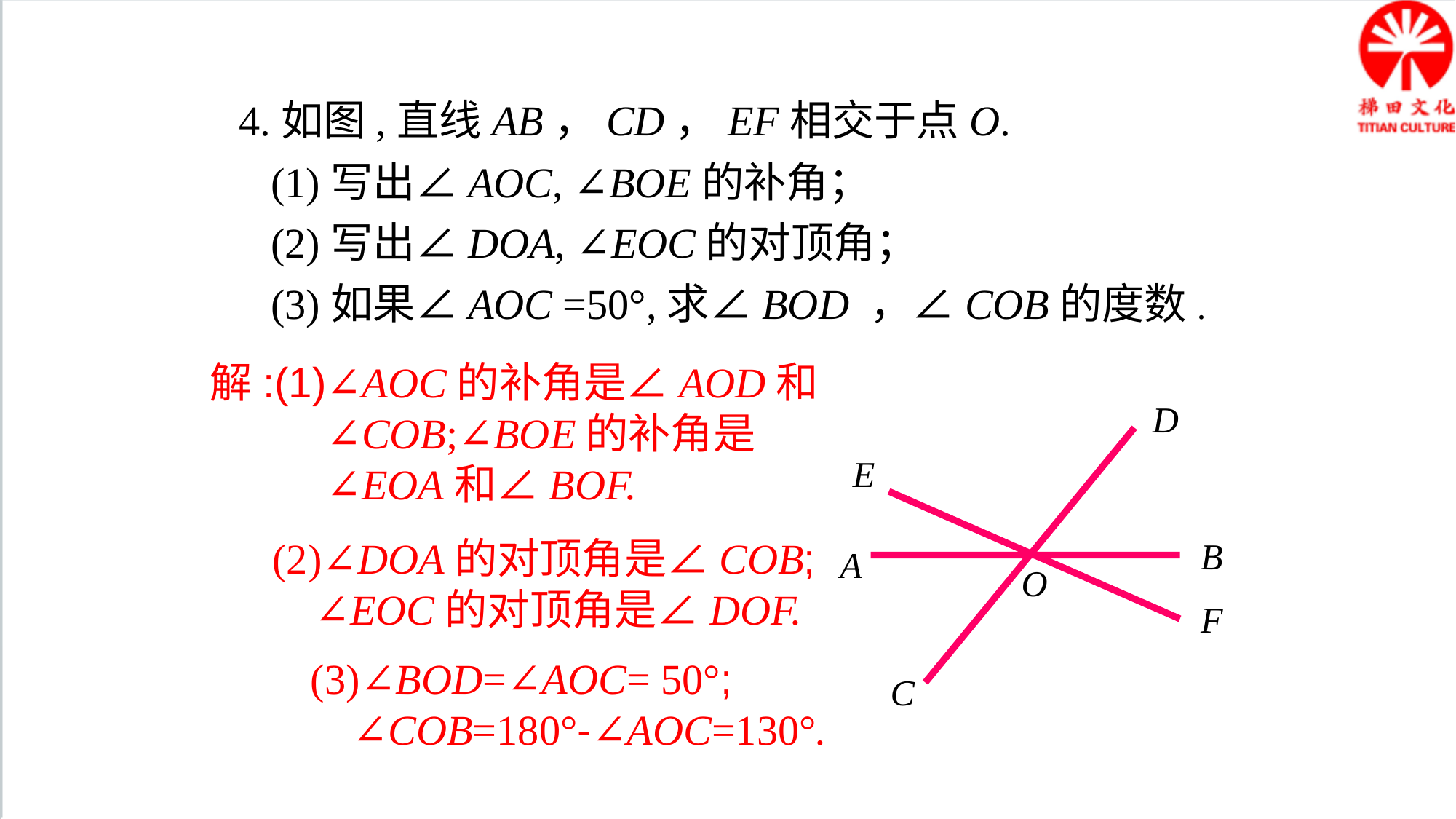

4.如图,直线AB，CD，EF相交于点O.
    (1)写出∠AOC, ∠BOE的补角；
    (2)写出∠DOA, ∠EOC的对顶角；
    (3)如果∠AOC =50°,求∠BOD ，∠COB的度数.

解:(1)∠AOC的补角是∠AOD和
           ∠COB;∠BOE的补角是
           ∠EOA和∠BOF.
D

E

(2)∠DOA的对顶角是∠COB;
    ∠EOC的对顶角是∠DOF.
B
A

O
F
(3)∠BOD=∠AOC= 50°;
    ∠COB=180°-∠AOC=130°.
C